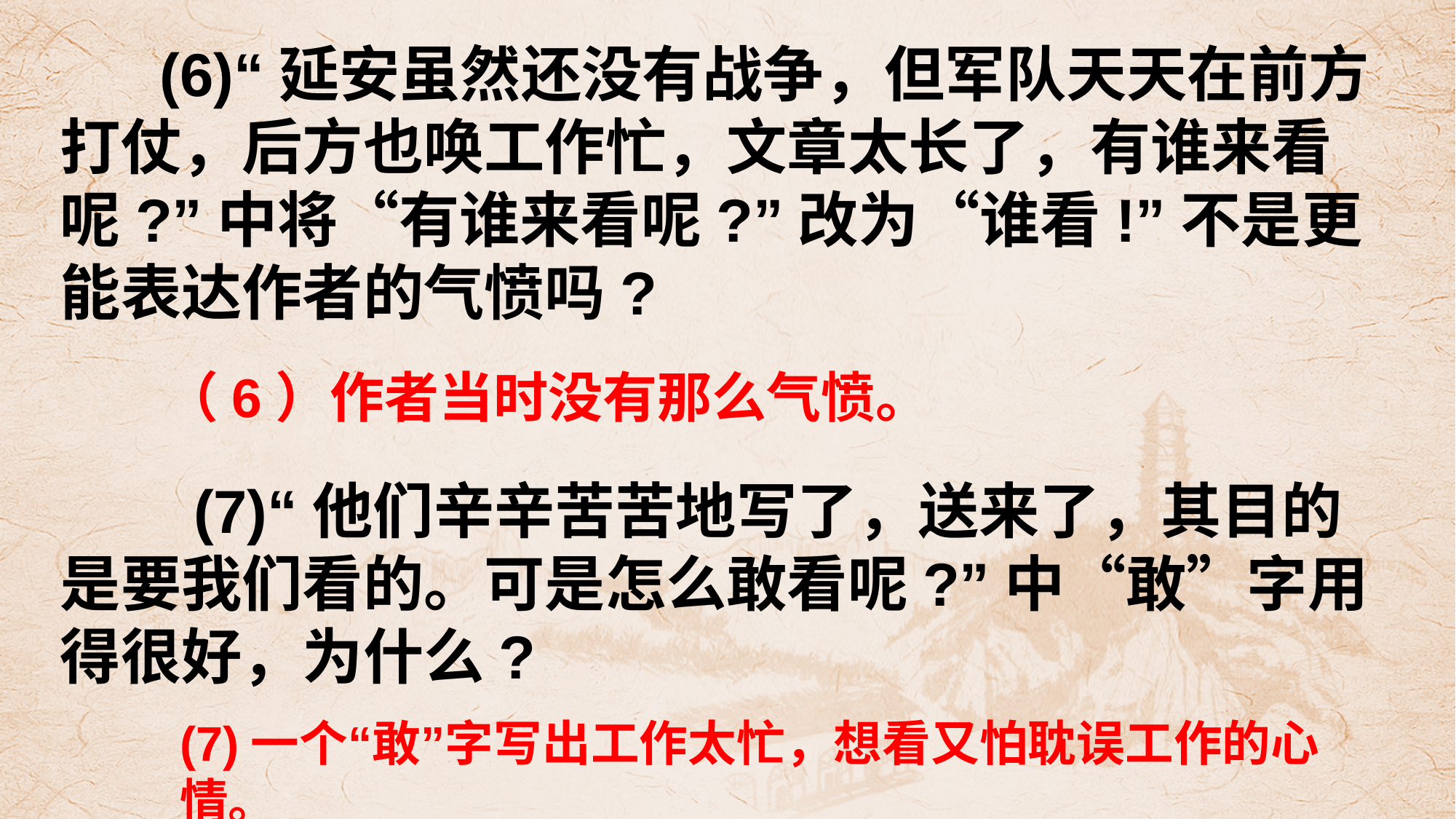

(6)“延安虽然还没有战争，但军队天天在前方打仗，后方也唤工作忙，文章太长了，有谁来看呢?”中将“有谁来看呢?”改为“谁看!”不是更能表达作者的气愤吗?

      (7)“他们辛辛苦苦地写了，送来了，其目的是要我们看的。可是怎么敢看呢?”中“敢”字用得很好，为什么?

（6）作者当时没有那么气愤。
(7)一个“敢”字写出工作太忙，想看又怕耽误工作的心情。